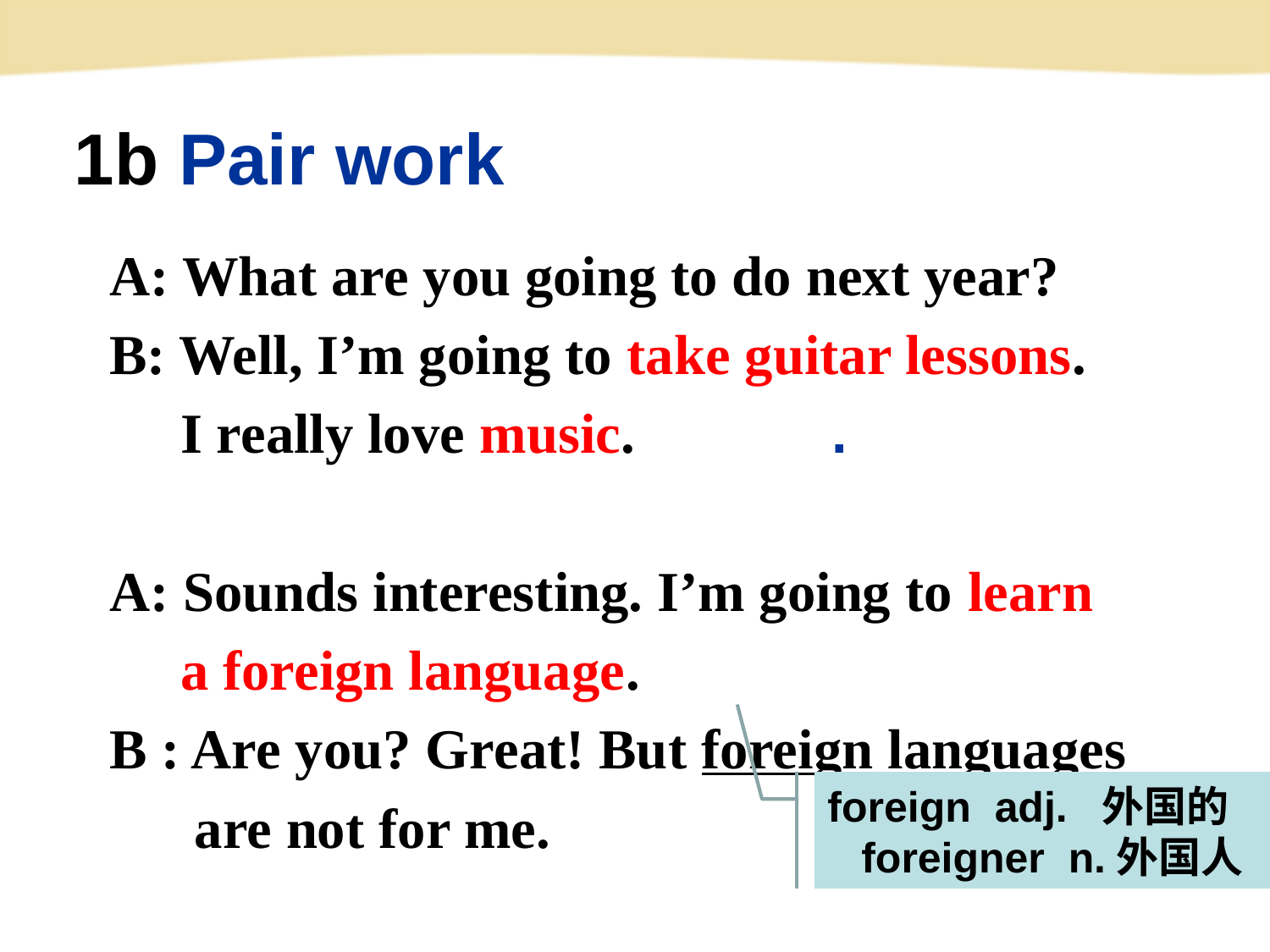

# 1b Pair work
A: What are you going to do next year?
B: Well, I’m going to take guitar lessons.
     I really love music.学科网.

A: Sounds interesting. I’m going to learn
     a foreign language.
B : Are you? Great! But foreign languages
      are not for me.
foreign  adj.  外国的     foreigner  n.外国人